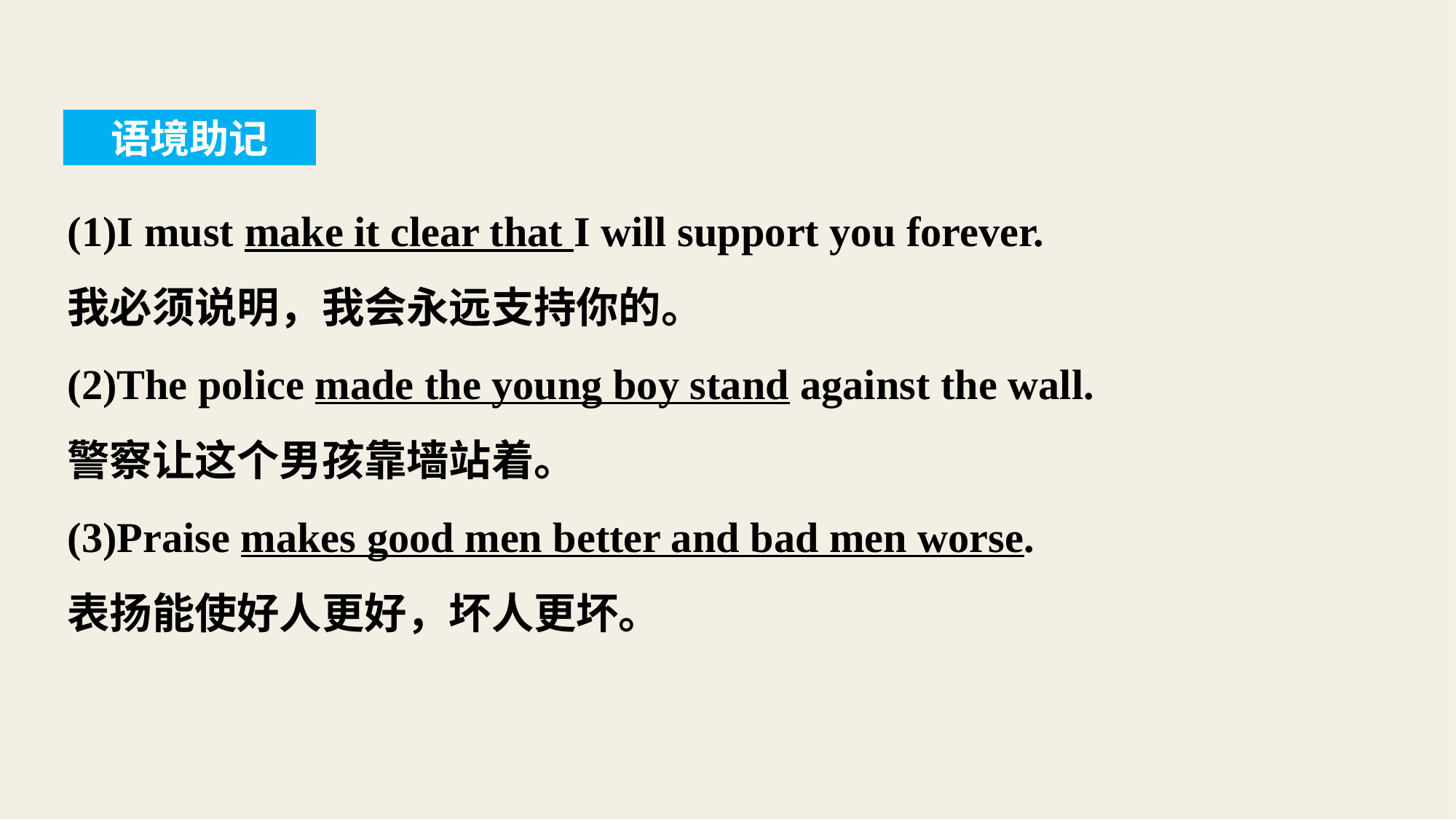

语境助记
(1)I must make it clear that I will support you forever.
我必须说明，我会永远支持你的。
(2)The police made the young boy stand against the wall.
警察让这个男孩靠墙站着。
(3)Praise makes good men better and bad men worse.
表扬能使好人更好，坏人更坏。